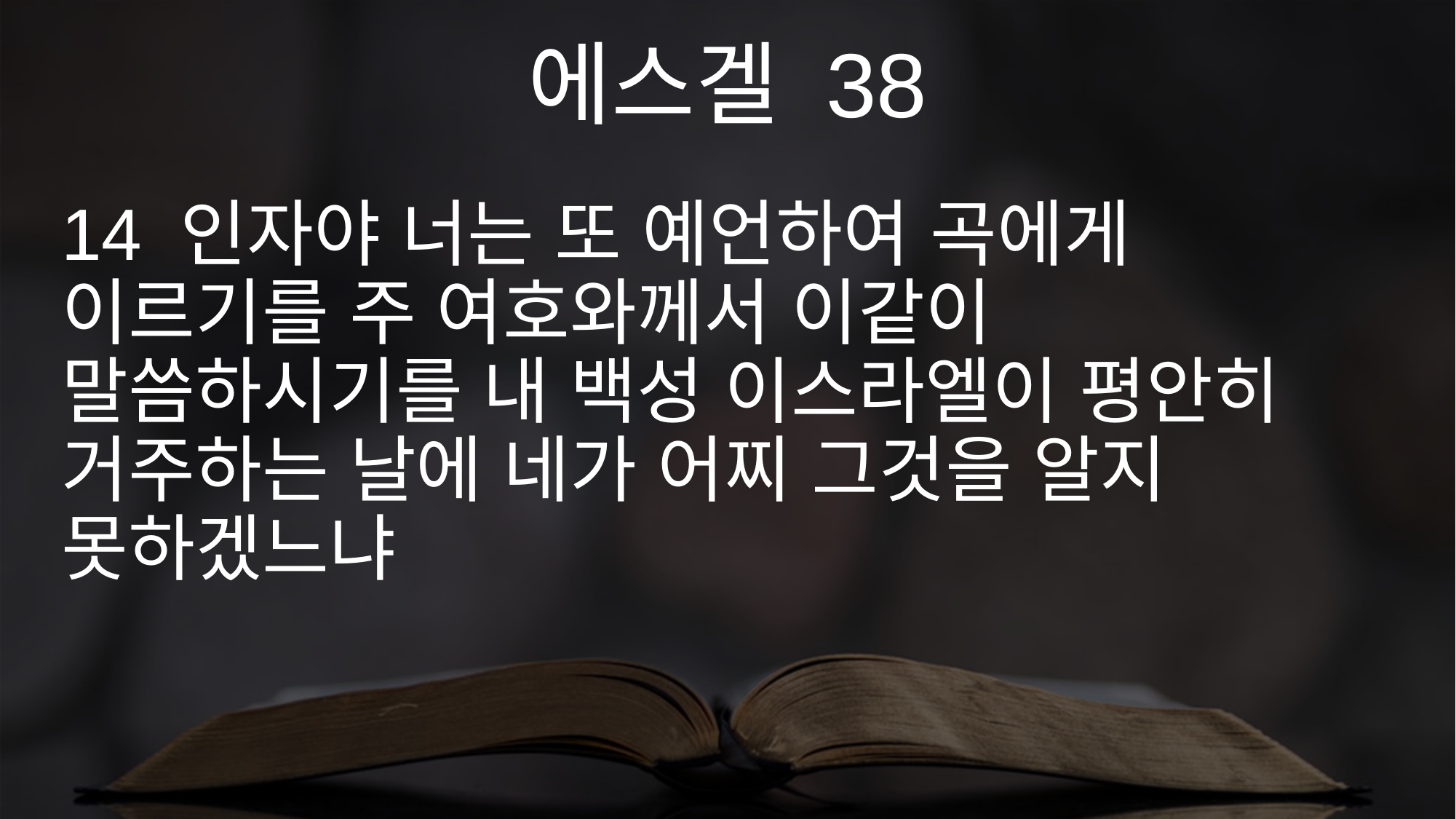

에스겔 38
14 인자야 너는 또 예언하여 곡에게 이르기를 주 여호와께서 이같이 말씀하시기를 내 백성 이스라엘이 평안히 거주하는 날에 네가 어찌 그것을 알지 못하겠느냐